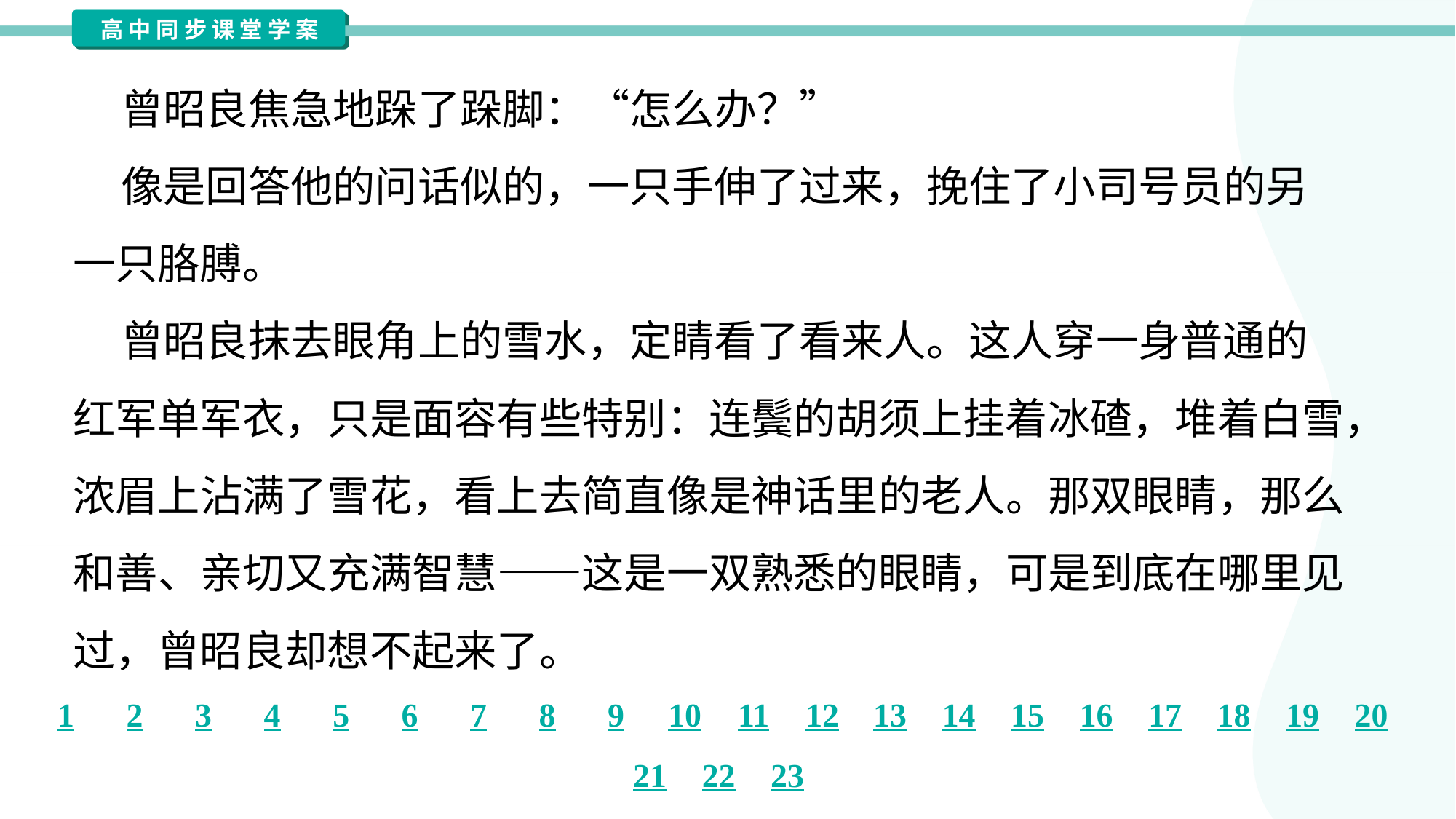

曾昭良焦急地跺了跺脚：“怎么办？”
    像是回答他的问话似的，一只手伸了过来，挽住了小司号员的另
一只胳膊。
    曾昭良抹去眼角上的雪水，定睛看了看来人。这人穿一身普通的
红军单军衣，只是面容有些特别：连鬓的胡须上挂着冰碴，堆着白雪，
浓眉上沾满了雪花，看上去简直像是神话里的老人。那双眼睛，那么
和善、亲切又充满智慧——这是一双熟悉的眼睛，可是到底在哪里见
过，曾昭良却想不起来了。